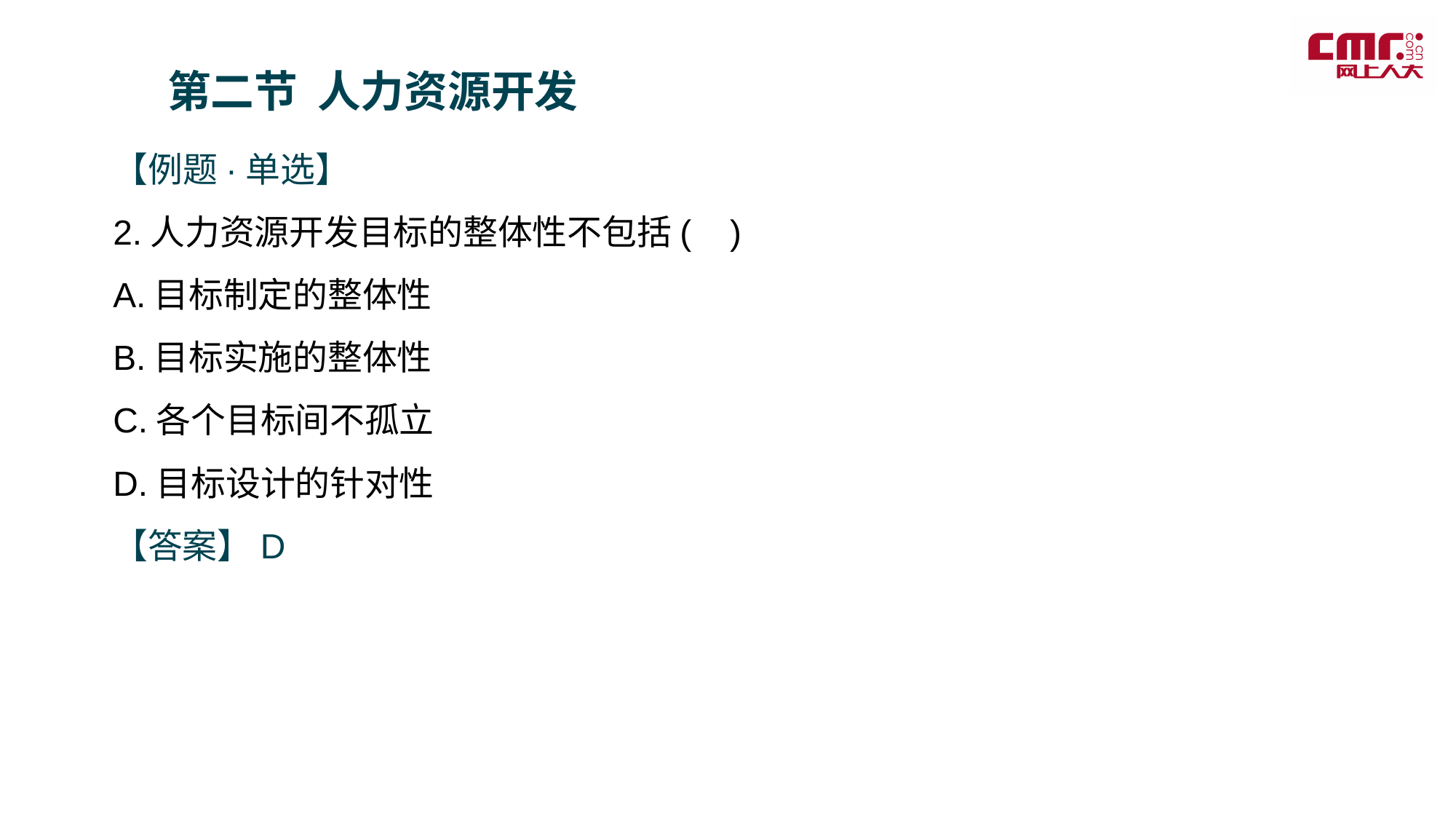

第二节  人力资源开发
【例题·单选】
2.人力资源开发目标的整体性不包括(    )
A.目标制定的整体性
B.目标实施的整体性
C.各个目标间不孤立
D.目标设计的针对性
【答案】D